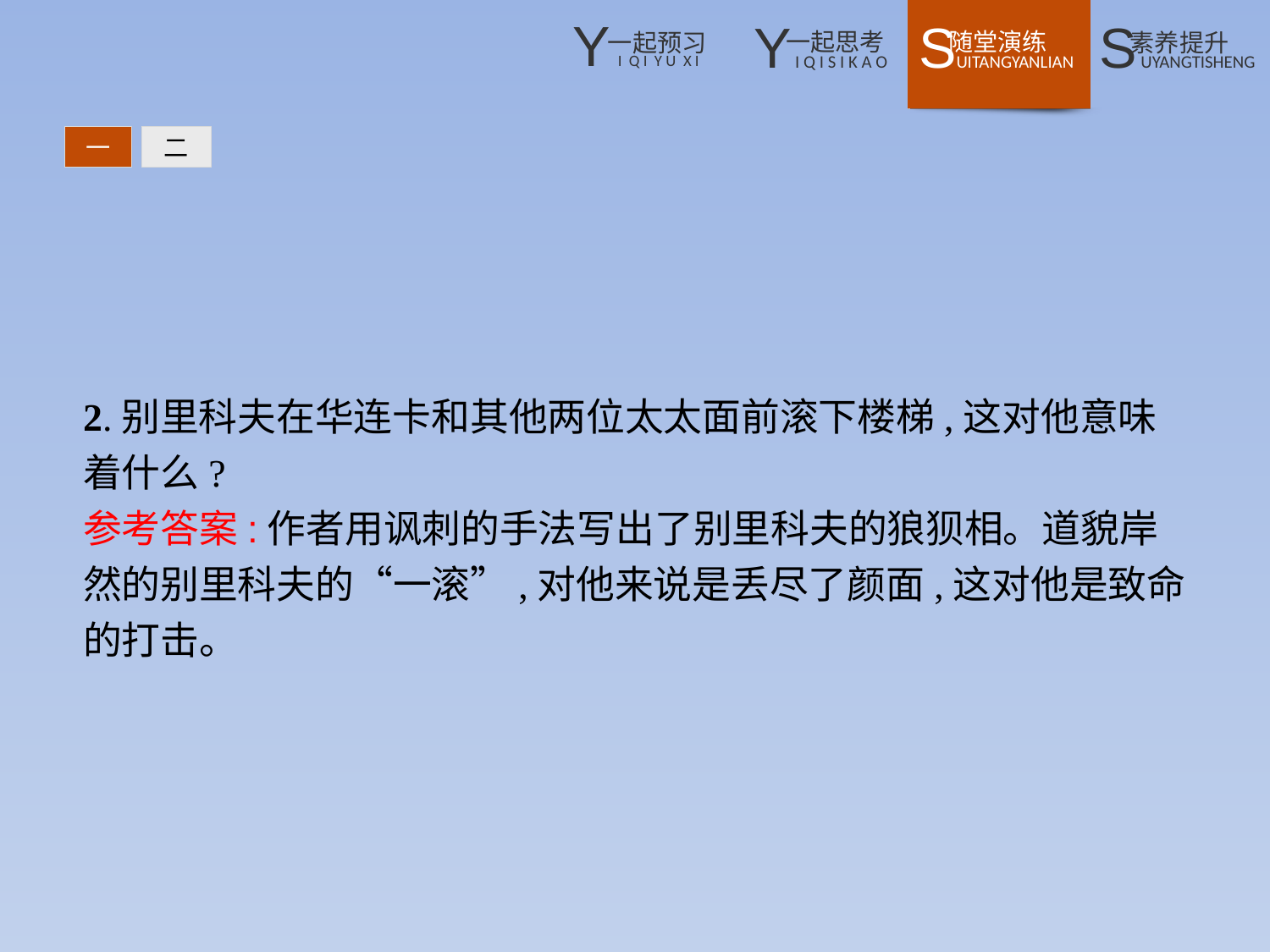

一
二
2.别里科夫在华连卡和其他两位太太面前滚下楼梯,这对他意味着什么?
参考答案:作者用讽刺的手法写出了别里科夫的狼狈相。道貌岸然的别里科夫的“一滚”,对他来说是丢尽了颜面,这对他是致命的打击。